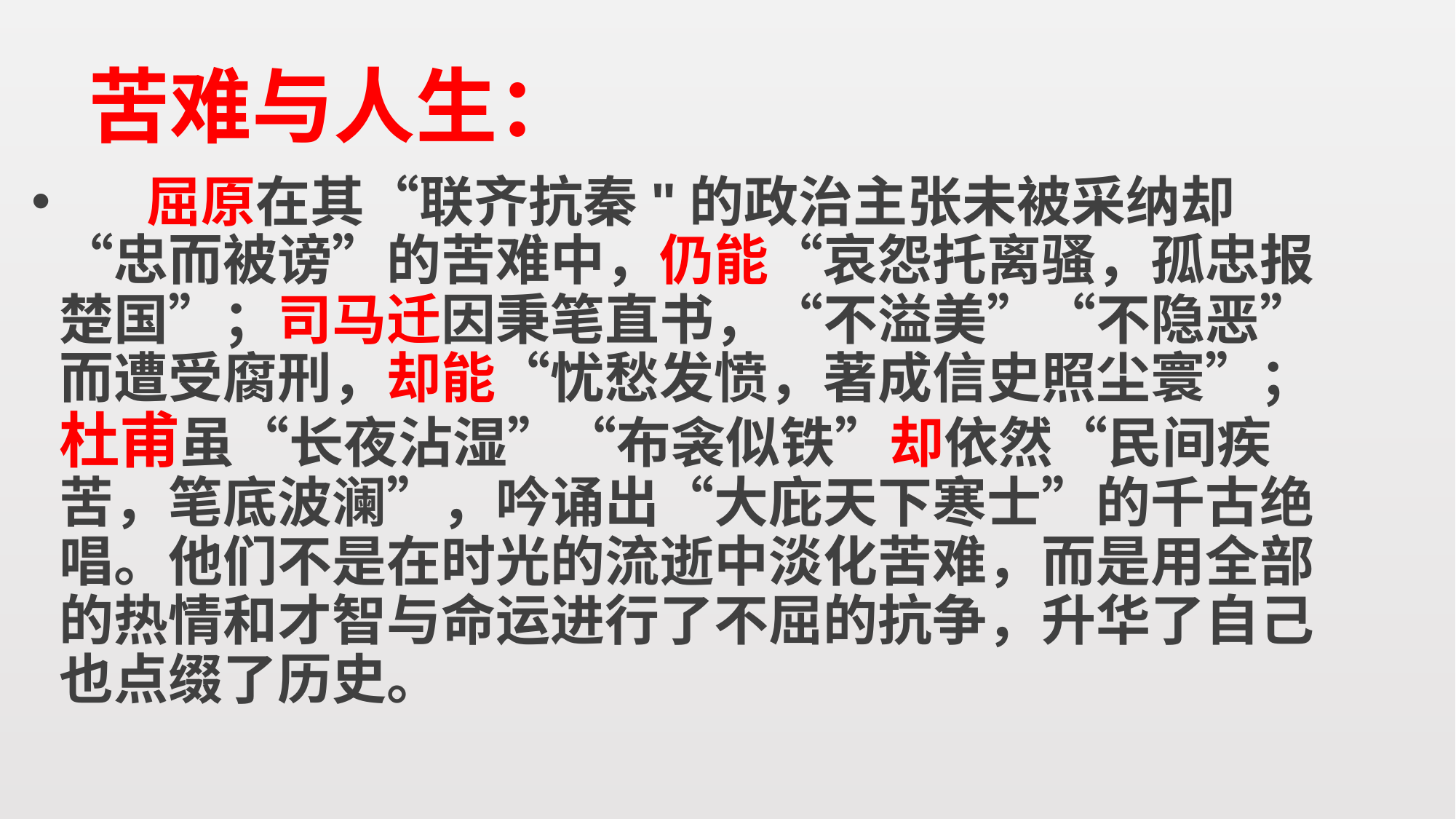

# 苦难与人生：
      屈原在其“联齐抗秦"的政治主张未被采纳却“忠而被谤”的苦难中，仍能“哀怨托离骚，孤忠报楚国”；司马迁因秉笔直书，“不溢美”“不隐恶”而遭受腐刑，却能“忧愁发愤，著成信史照尘寰”；杜甫虽“长夜沾湿”“布衾似铁”却依然“民间疾苦，笔底波澜”，吟诵出“大庇天下寒士”的千古绝唱。他们不是在时光的流逝中淡化苦难，而是用全部的热情和才智与命运进行了不屈的抗争，升华了自己也点缀了历史。